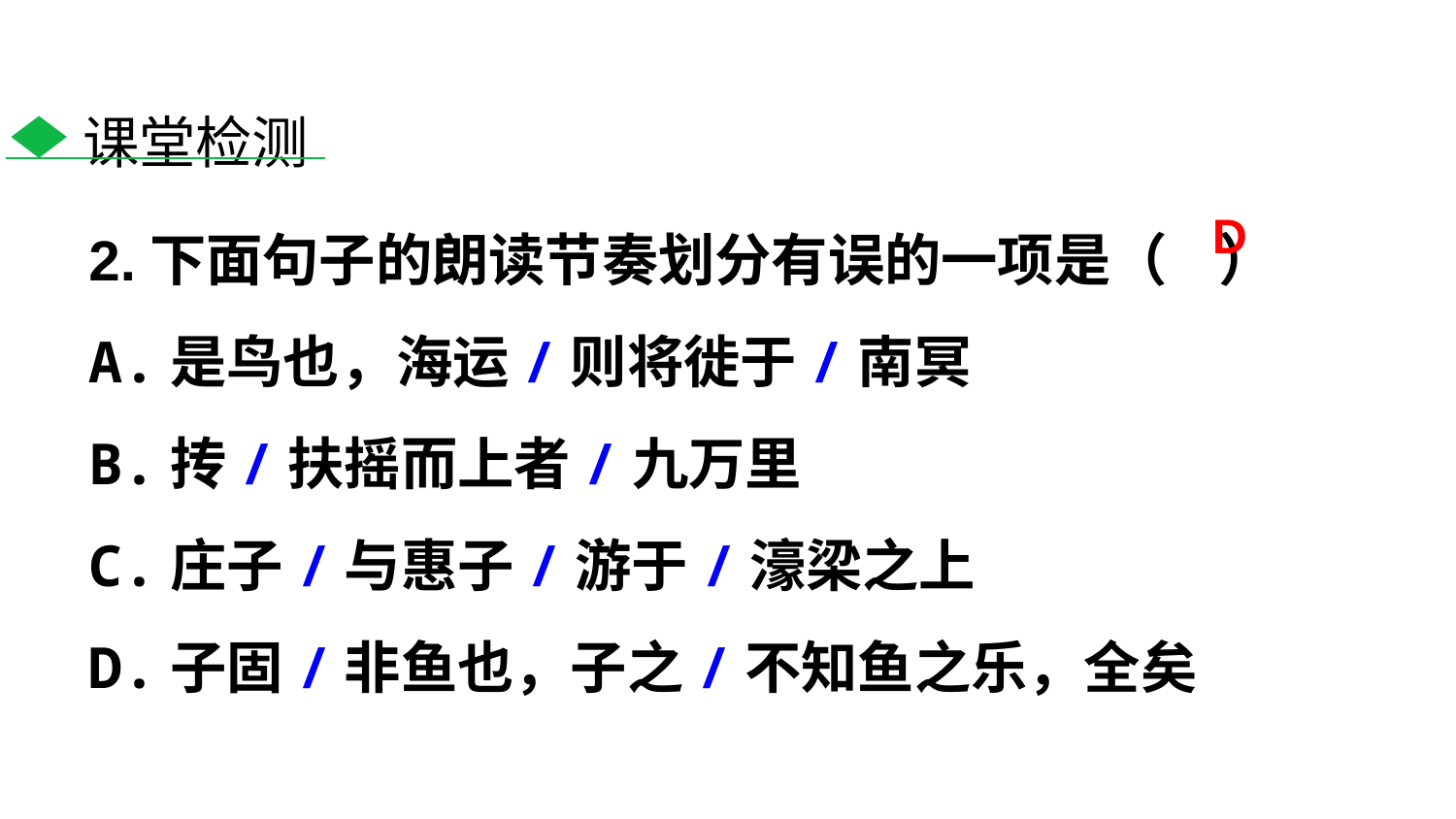

课堂检测

D
2.下面句子的朗读节奏划分有误的一项是（    ）
A.是鸟也，海运/则将徙于/南冥
B.抟/扶摇而上者/九万里
C.庄子/与惠子/游于/濠梁之上
D.子固/非鱼也，子之/不知鱼之乐，全矣